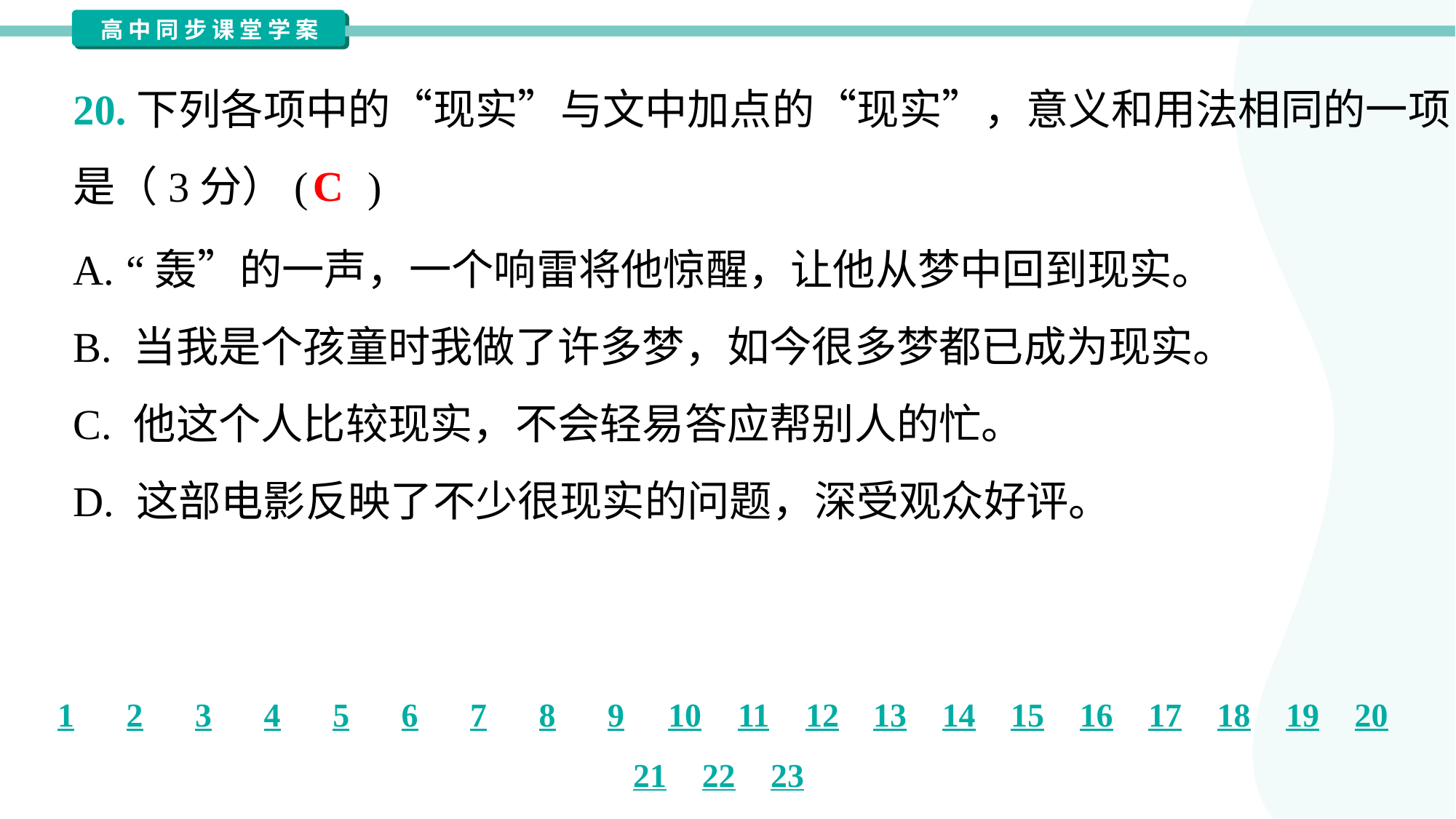

20.下列各项中的“现实”与文中加点的“现实”，意义和用法相同的一项
是（3分）(     )
C
A. “轰”的一声，一个响雷将他惊醒，让他从梦中回到现实。
B. 当我是个孩童时我做了许多梦，如今很多梦都已成为现实。
C. 他这个人比较现实，不会轻易答应帮别人的忙。
D. 这部电影反映了不少很现实的问题，深受观众好评。